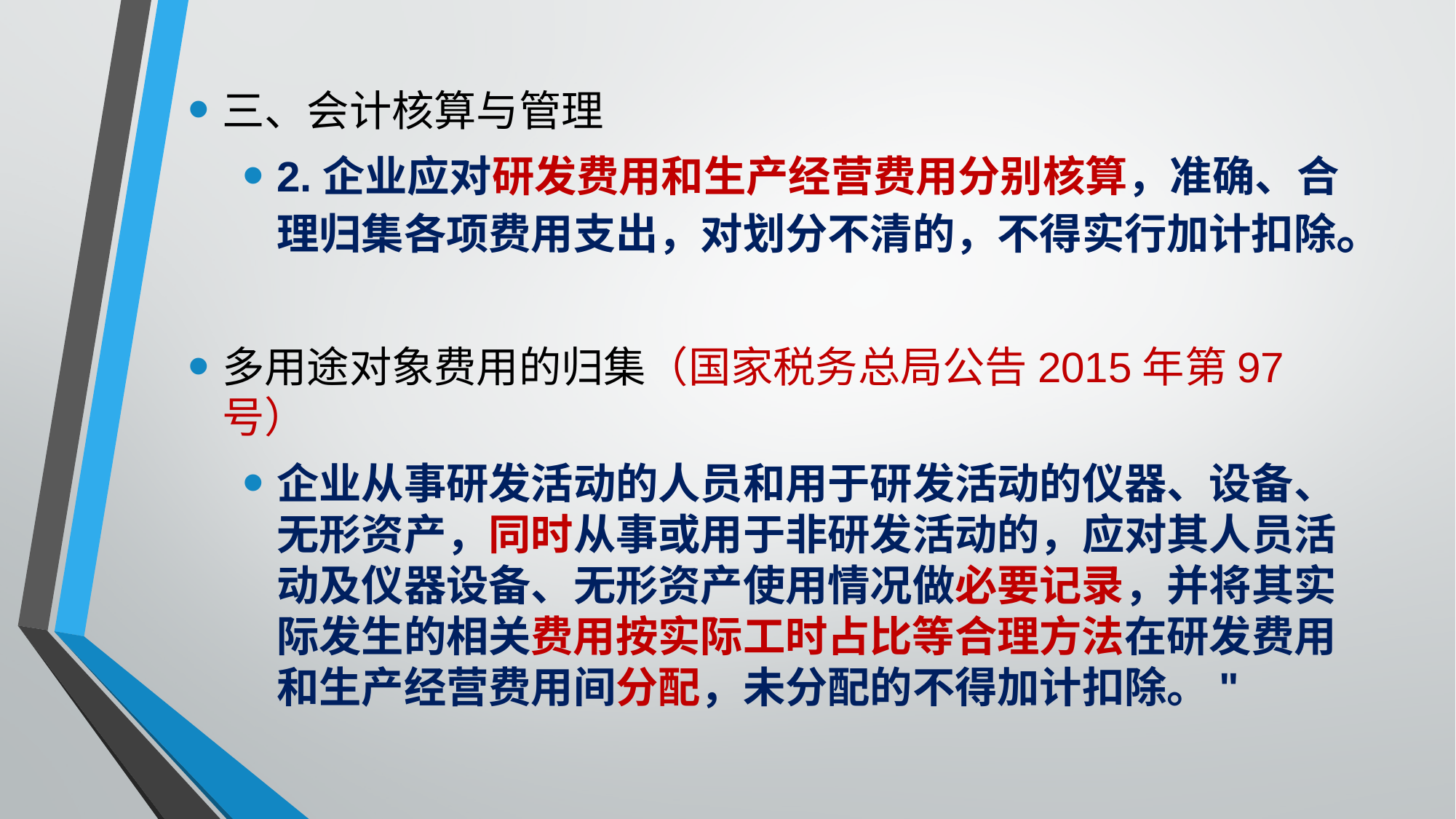

三、会计核算与管理
2.企业应对研发费用和生产经营费用分别核算，准确、合理归集各项费用支出，对划分不清的，不得实行加计扣除。

多用途对象费用的归集（国家税务总局公告2015年第97号）
企业从事研发活动的人员和用于研发活动的仪器、设备、无形资产，同时从事或用于非研发活动的，应对其人员活动及仪器设备、无形资产使用情况做必要记录，并将其实际发生的相关费用按实际工时占比等合理方法在研发费用和生产经营费用间分配，未分配的不得加计扣除。"